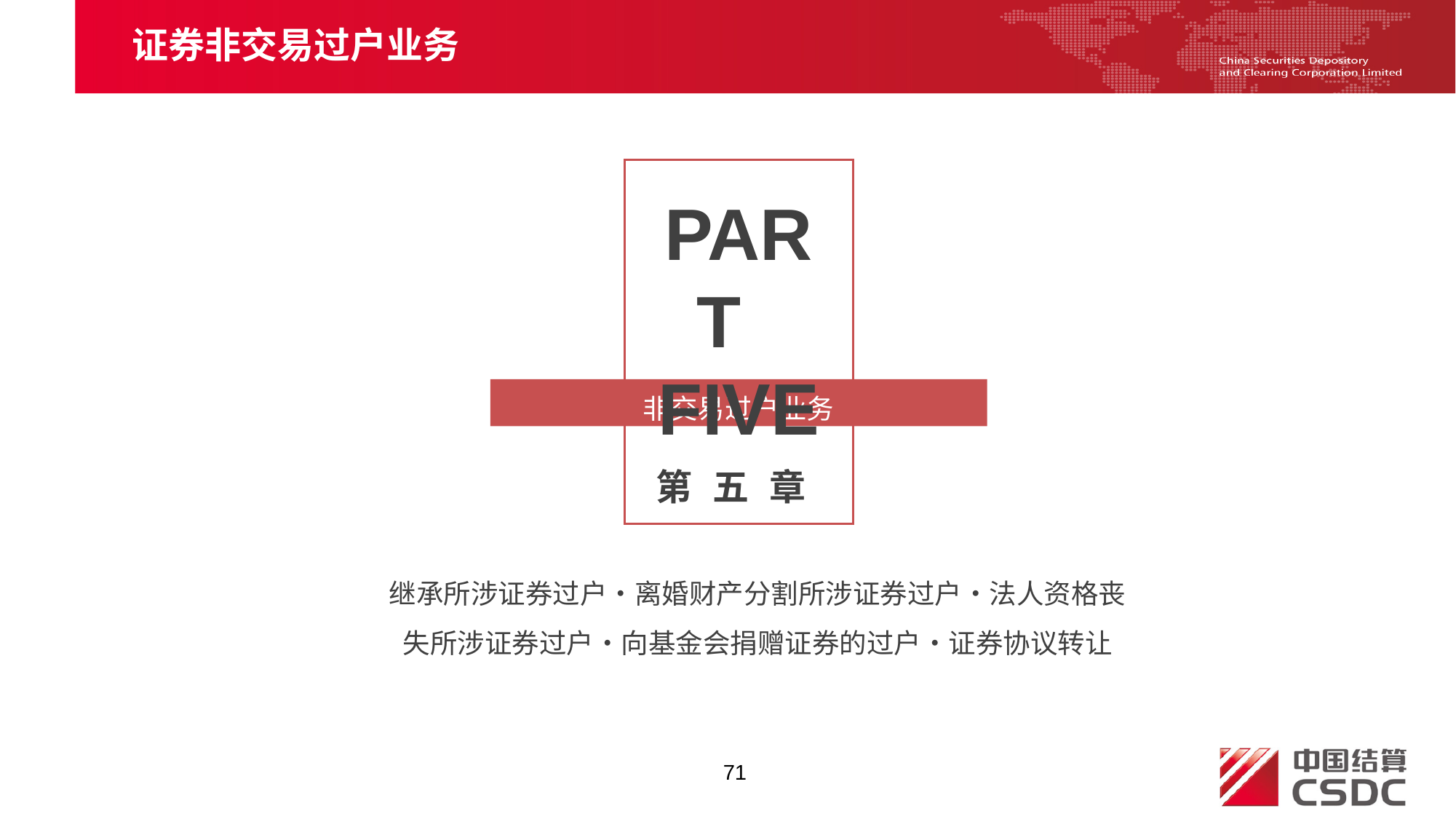

证券非交易过户业务

PART   FIVE
非交易过户业务

第 五 章
继承所涉证券过户•离婚财产分割所涉证券过户•法人资格丧失所涉证券过户•向基金会捐赠证券的过户•证券协议转让
71